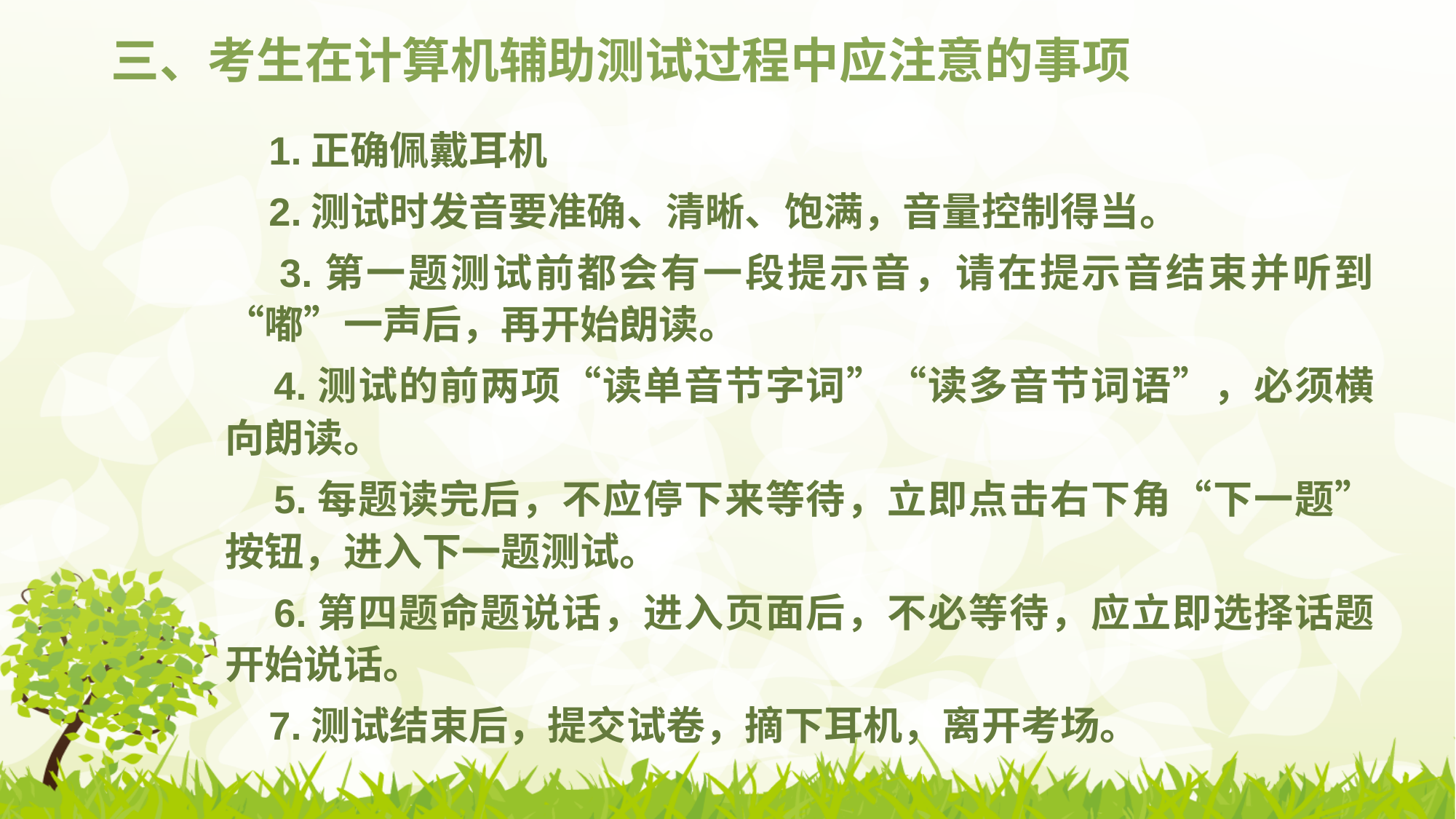

# 三、考生在计算机辅助测试过程中应注意的事项
    1.正确佩戴耳机
    2.测试时发音要准确、清晰、饱满，音量控制得当。
    3.第一题测试前都会有一段提示音，请在提示音结束并听到“嘟”一声后，再开始朗读。
    4.测试的前两项“读单音节字词”“读多音节词语”，必须横向朗读。
    5.每题读完后，不应停下来等待，立即点击右下角“下一题”按钮，进入下一题测试。
    6.第四题命题说话，进入页面后，不必等待，应立即选择话题开始说话。
    7.测试结束后，提交试卷，摘下耳机，离开考场。